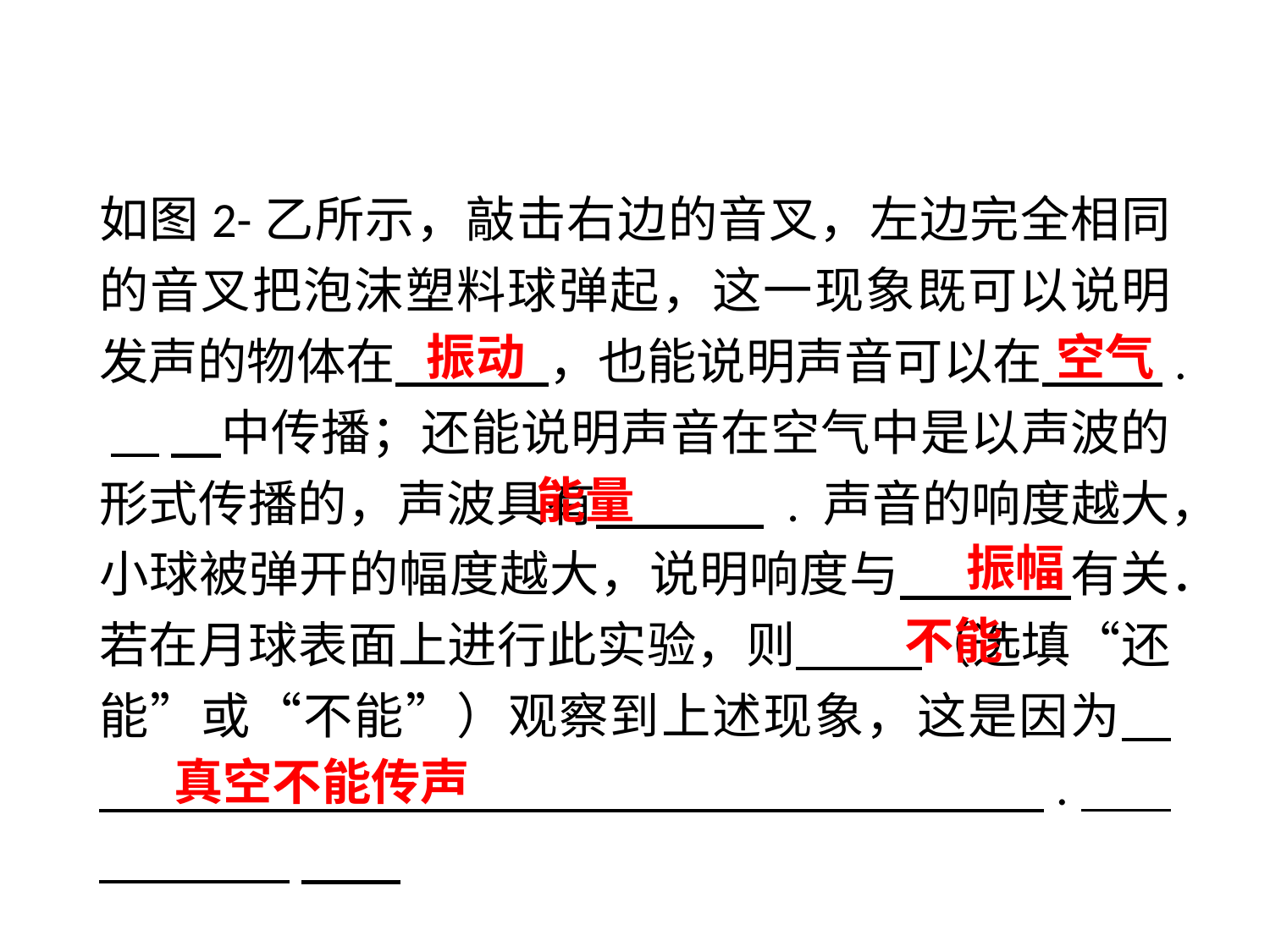

如图2-乙所示，敲击右边的音叉，左边完全相同的音叉把泡沫塑料球弹起，这一现象既可以说明发声的物体在　　     ，也能说明声音可以在　 　 .     　中传播；还能说明声音在空气中是以声波的形式传播的，声波具有　 　      . 声音的响度越大，小球被弹开的幅度越大，说明响度与　   　   有关．若在月球表面上进行此实验，则           （选填“还能”或“不能”）观察到上述现象，这是因为　　                                                                                 ..
振动
空气
能量
振幅
不能
真空不能传声